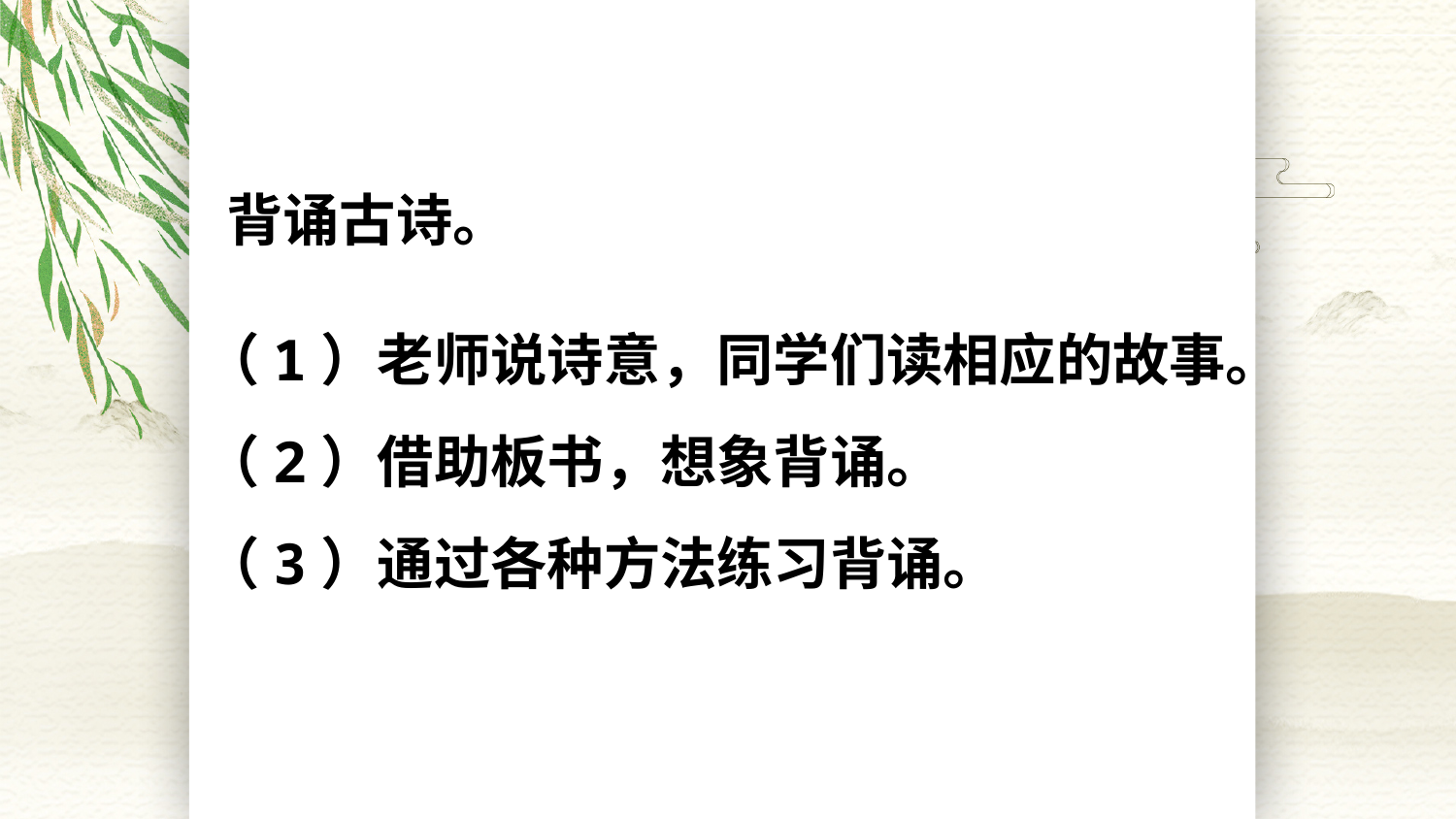

背诵古诗。
（1）老师说诗意，同学们读相应的故事。
（2）借助板书，想象背诵。
（3）通过各种方法练习背诵。